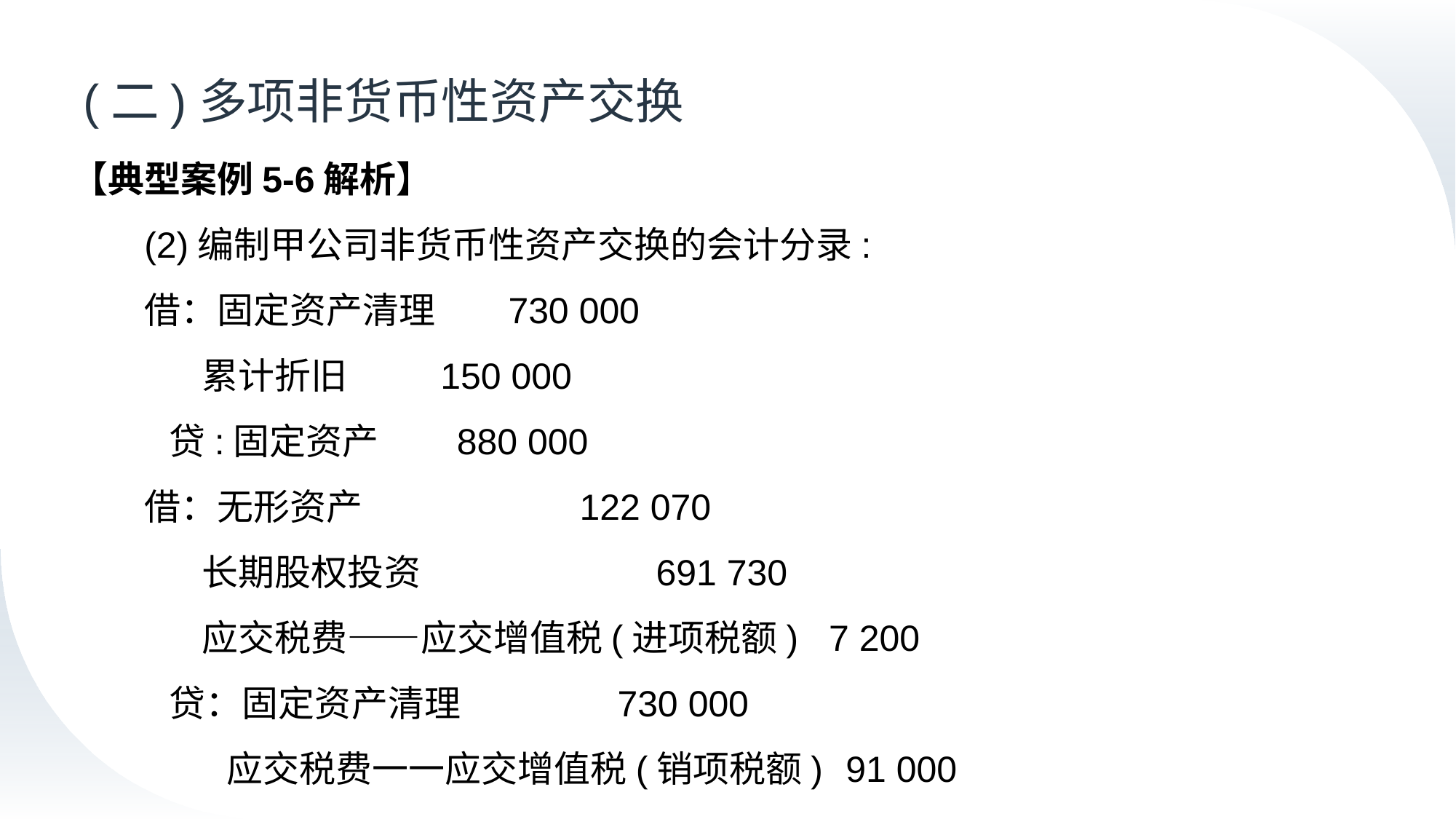

# (二)多项非货币性资产交换
【典型案例5-6解析】
(2)编制甲公司非货币性资产交换的会计分录:
借：固定资产清理	730 000
      累计折旧	    150 000
  贷:固定资产	      880 000
借：无形资产	                     122 070
      长期股权投资	                 691 730
      应交税费——应交增值税(进项税额)   7 200
  贷：固定资产清理                   	730 000
         应交税费一一应交增值税(销项税额)	 91 000